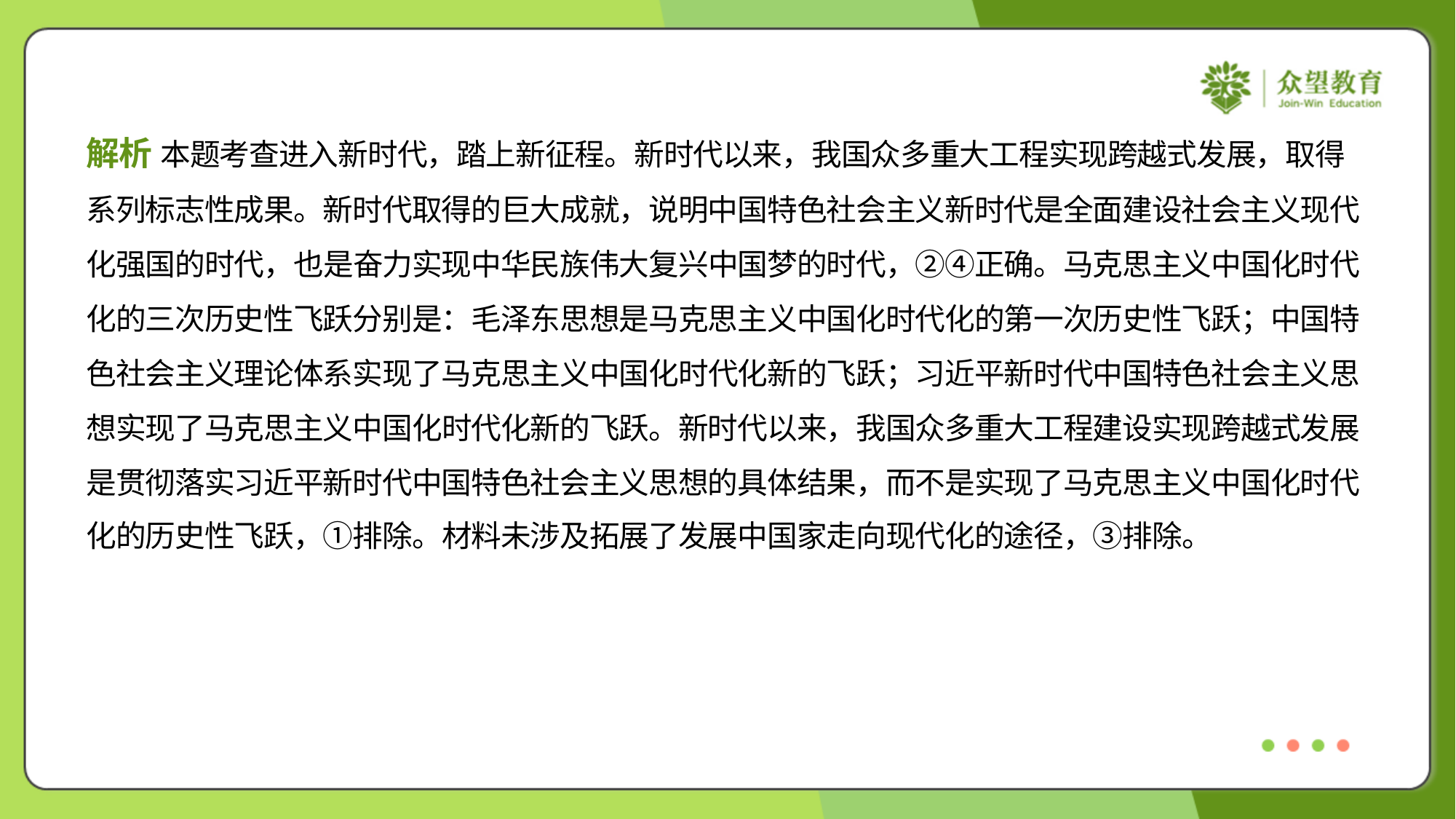

解析 本题考查进入新时代，踏上新征程。新时代以来，我国众多重大工程实现跨越式发展，取得
系列标志性成果。新时代取得的巨大成就，说明中国特色社会主义新时代是全面建设社会主义现代
化强国的时代，也是奋力实现中华民族伟大复兴中国梦的时代，②④正确。马克思主义中国化时代
化的三次历史性飞跃分别是：毛泽东思想是马克思主义中国化时代化的第一次历史性飞跃；中国特
色社会主义理论体系实现了马克思主义中国化时代化新的飞跃；习近平新时代中国特色社会主义思
想实现了马克思主义中国化时代化新的飞跃。新时代以来，我国众多重大工程建设实现跨越式发展
是贯彻落实习近平新时代中国特色社会主义思想的具体结果，而不是实现了马克思主义中国化时代
化的历史性飞跃，①排除。材料未涉及拓展了发展中国家走向现代化的途径，③排除。